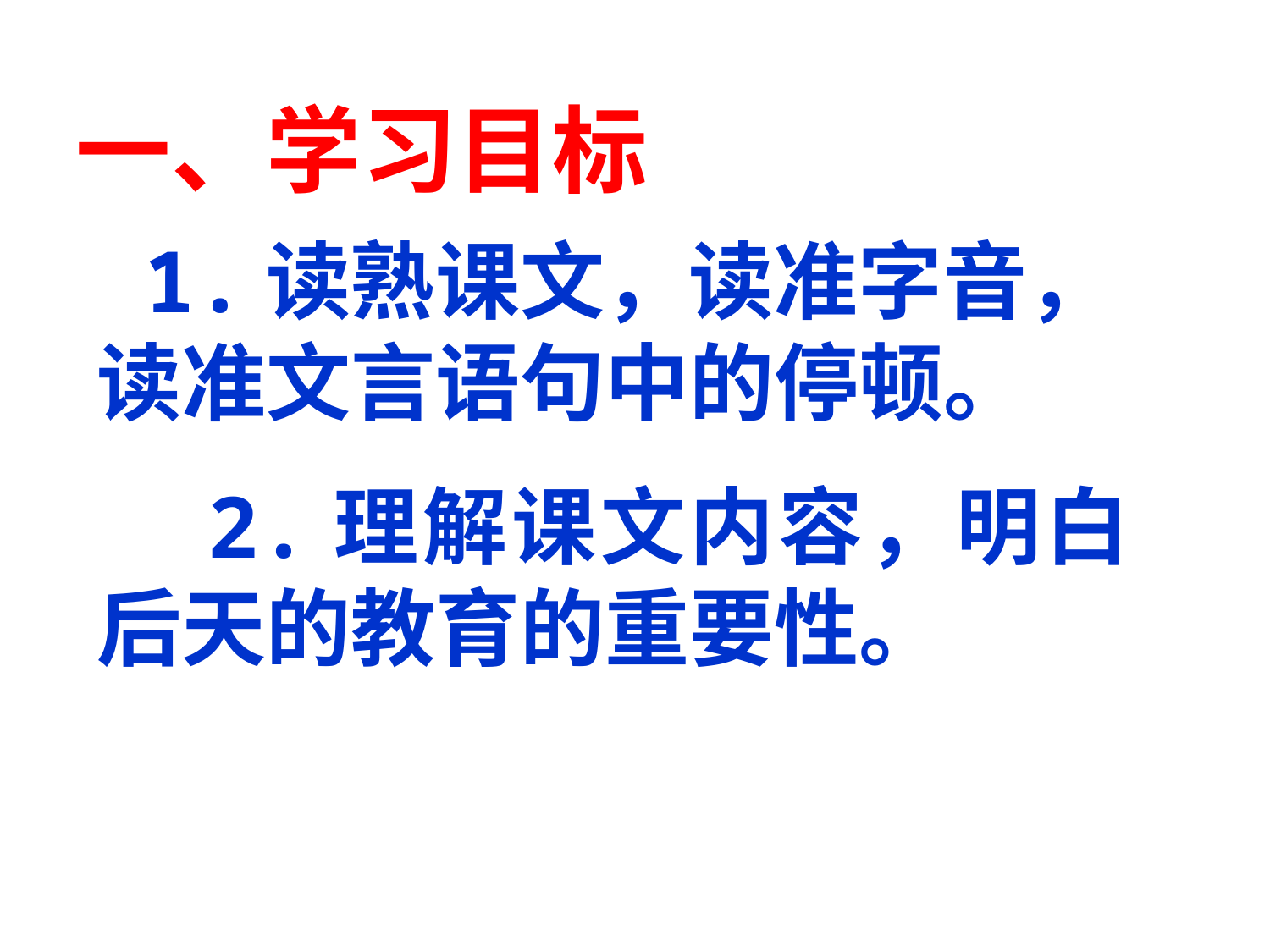

一、学习目标
  1.读熟课文，读准字音，读准文言语句中的停顿。
  2.理解课文内容，明白后天的教育的重要性。